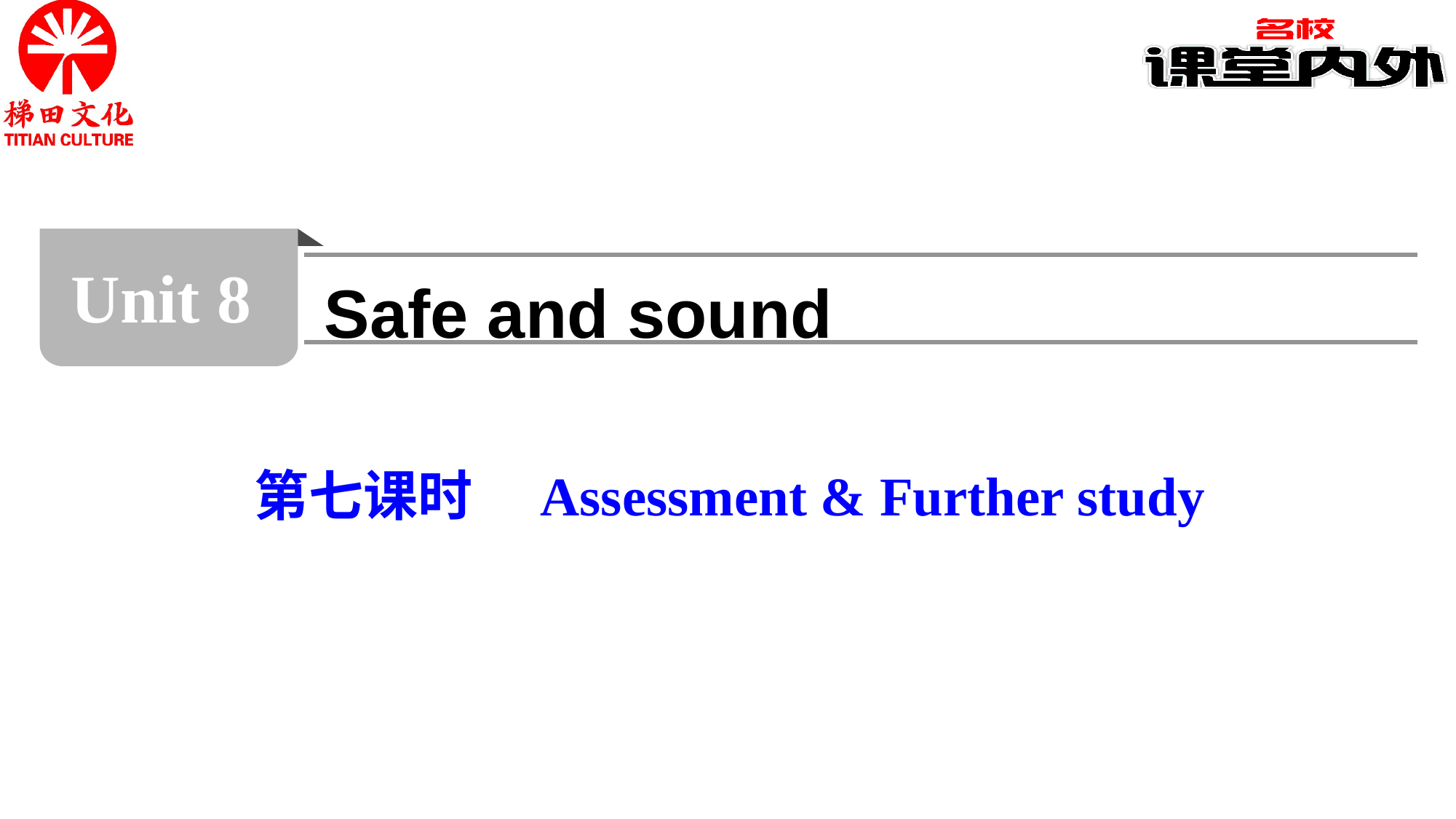

Unit 8
Safe and sound
第七课时　Assessment & Further study